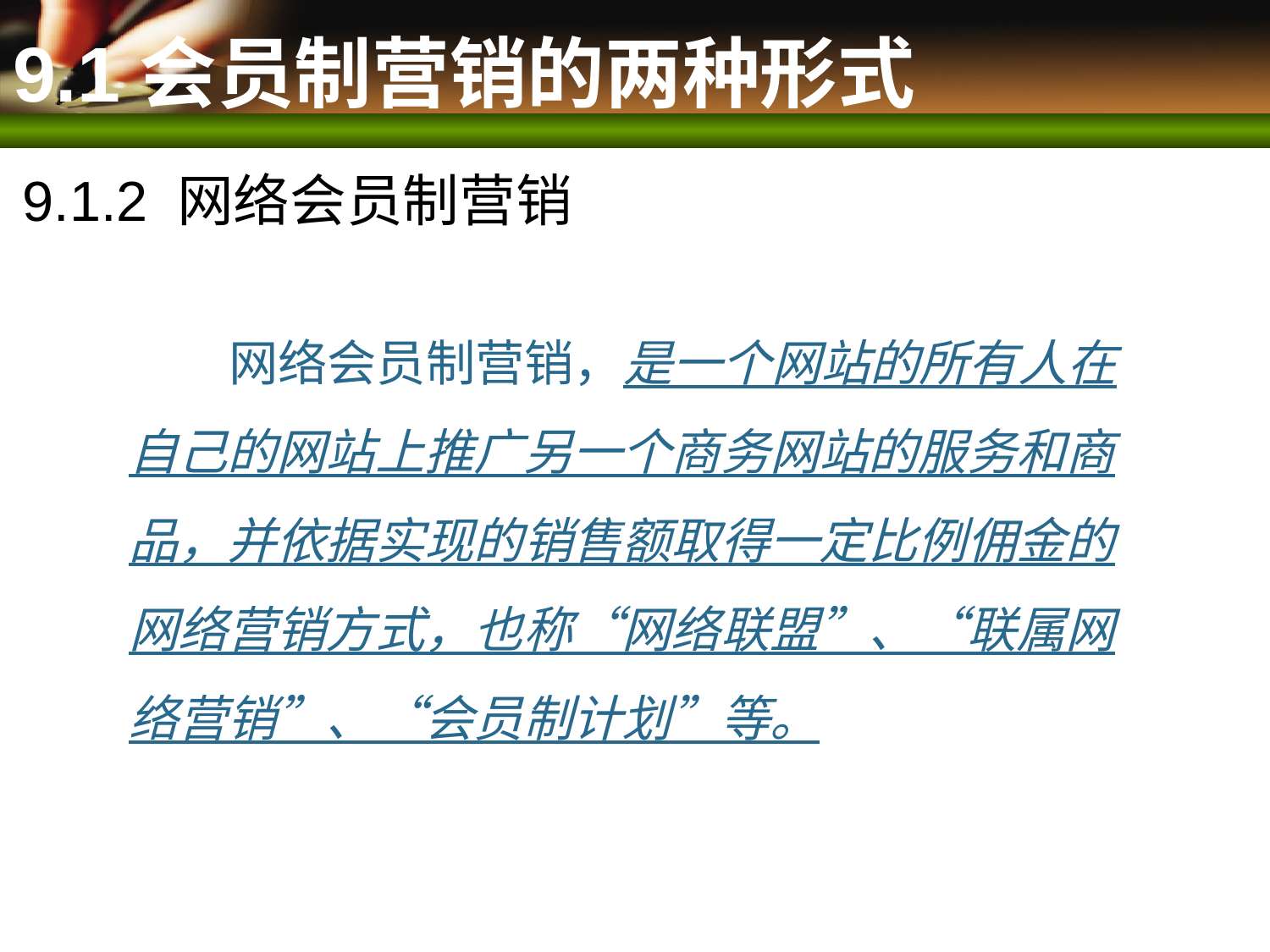

# 9.1会员制营销的两种形式
9.1.2 网络会员制营销
        网络会员制营销，是一个网站的所有人在自己的网站上推广另一个商务网站的服务和商品，并依据实现的销售额取得一定比例佣金的网络营销方式，也称“网络联盟”、“联属网络营销”、“会员制计划”等。